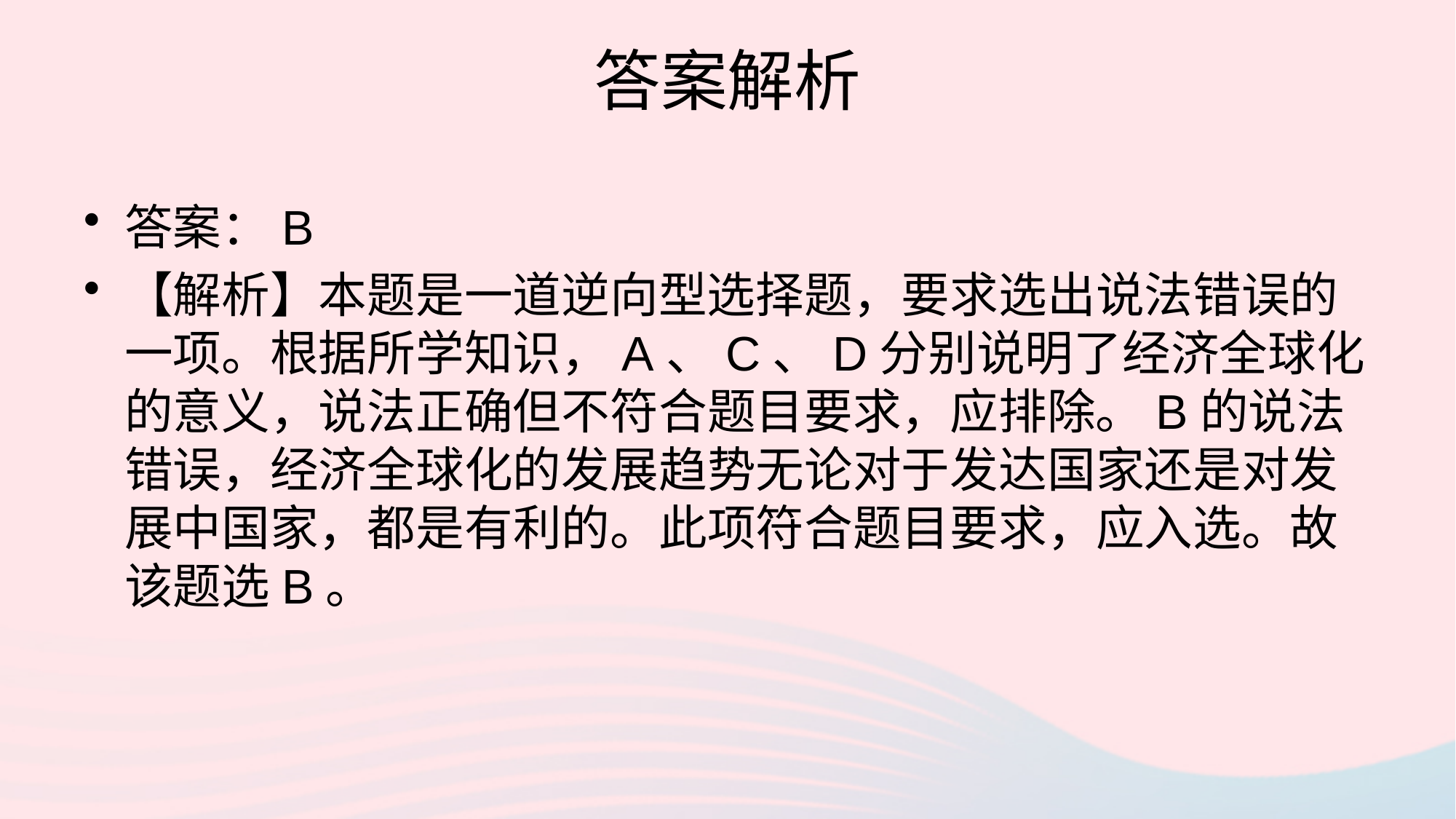

# 答案解析
答案：B
【解析】本题是一道逆向型选择题，要求选出说法错误的一项。根据所学知识，A、C、D分别说明了经济全球化的意义，说法正确但不符合题目要求，应排除。B的说法错误，经济全球化的发展趋势无论对于发达国家还是对发展中国家，都是有利的。此项符合题目要求，应入选。故该题选B。